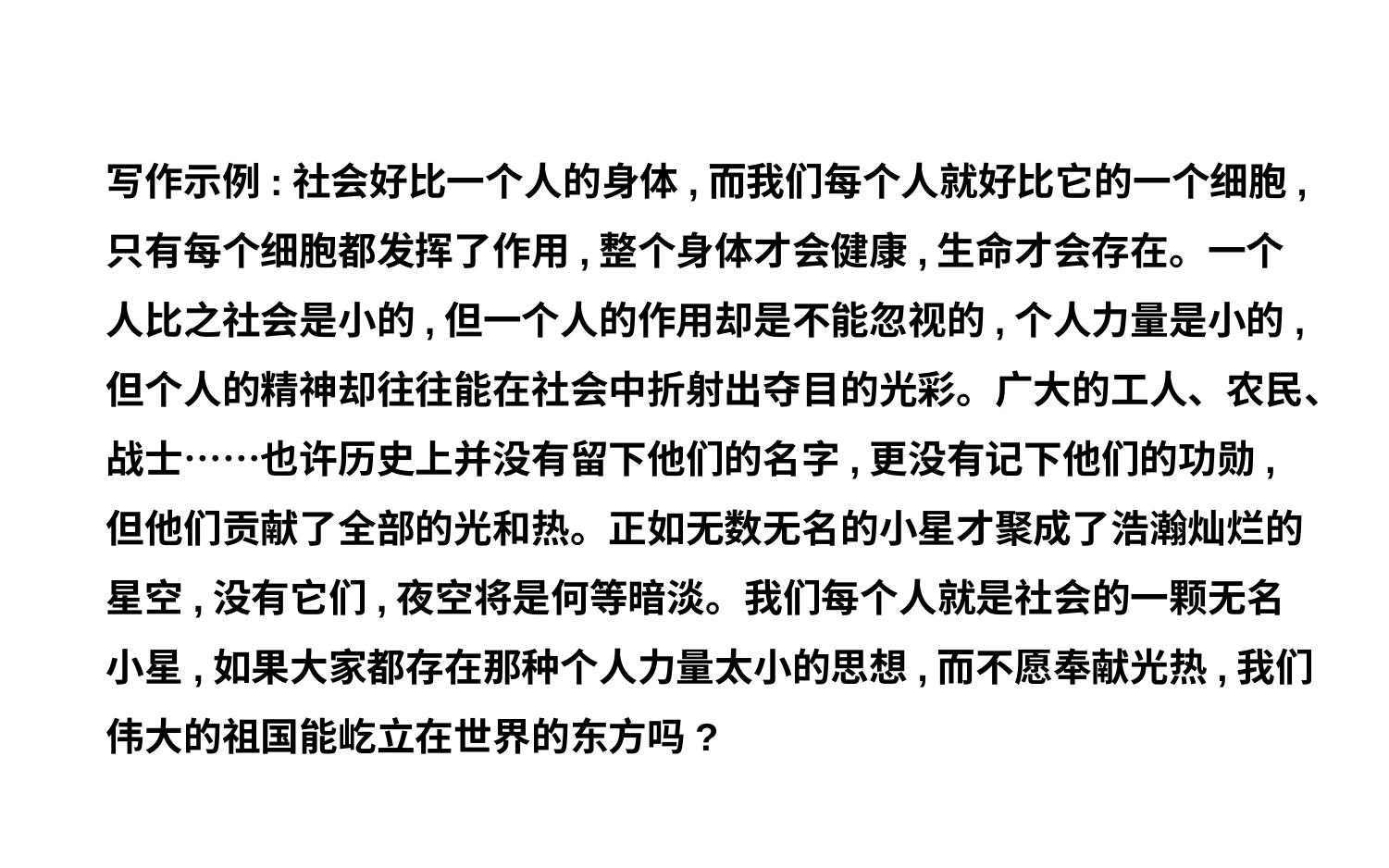

写作示例:社会好比一个人的身体,而我们每个人就好比它的一个细胞,只有每个细胞都发挥了作用,整个身体才会健康,生命才会存在。一个人比之社会是小的,但一个人的作用却是不能忽视的,个人力量是小的,但个人的精神却往往能在社会中折射出夺目的光彩。广大的工人、农民、战士……也许历史上并没有留下他们的名字,更没有记下他们的功勋,但他们贡献了全部的光和热。正如无数无名的小星才聚成了浩瀚灿烂的星空,没有它们,夜空将是何等暗淡。我们每个人就是社会的一颗无名小星,如果大家都存在那种个人力量太小的思想,而不愿奉献光热,我们伟大的祖国能屹立在世界的东方吗?